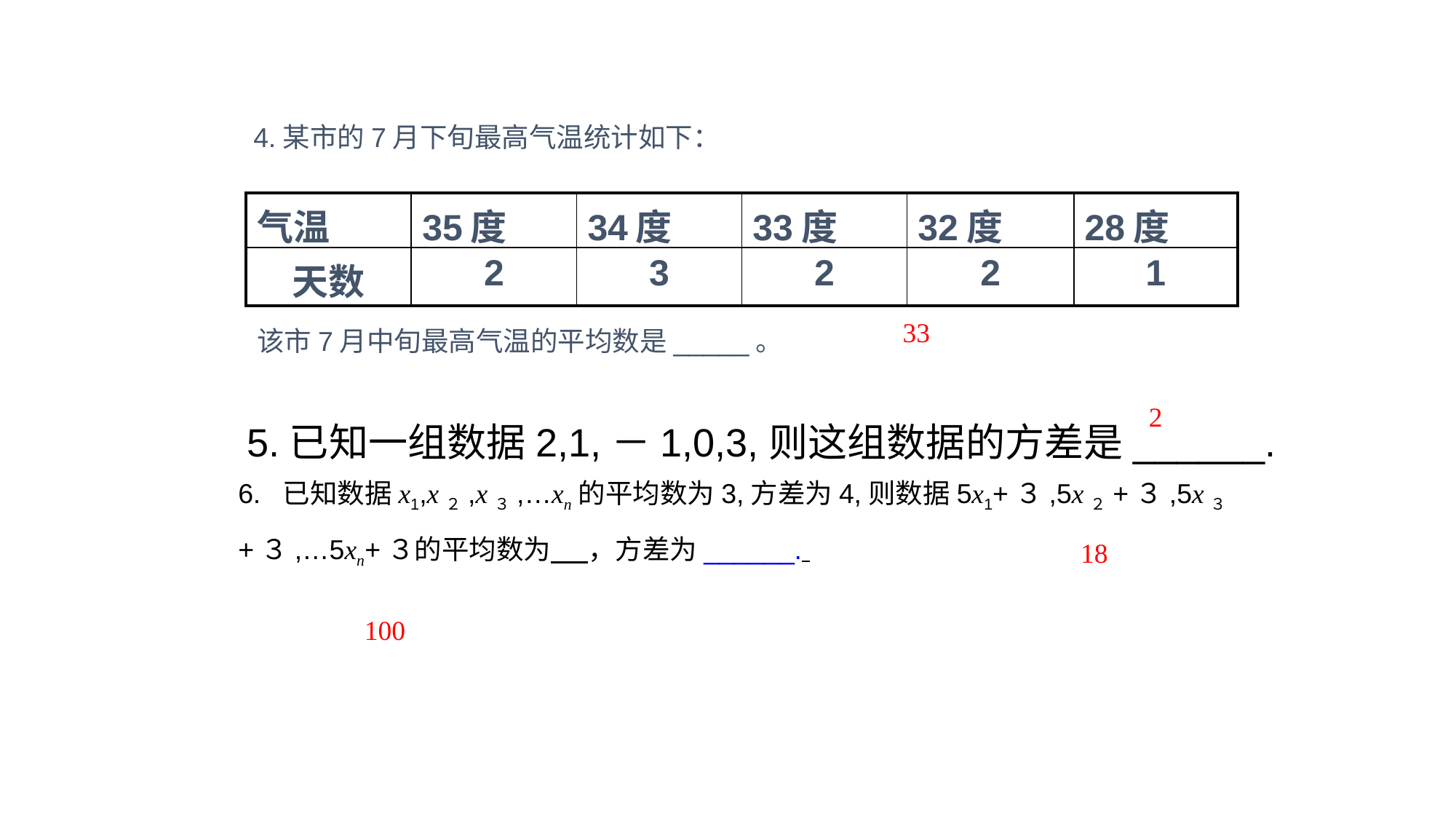

4.某市的7月下旬最高气温统计如下：
| 气温 | 35度 | 34度 | 33度 | 32度 | 28度 |
| --- | --- | --- | --- | --- | --- |
| 天数 | 2 | 3 | 2 | 2 | 1 |
33
该市7月中旬最高气温的平均数是_____。
2
5.已知一组数据2,1,－1,0,3,则这组数据的方差是______.
6.  已知数据x1,x２,x３,…xn的平均数为3,方差为4,则数据5x1+３,5x２+３,5x３+３,…5xn+３的平均数为      ，方差为______.
18
100